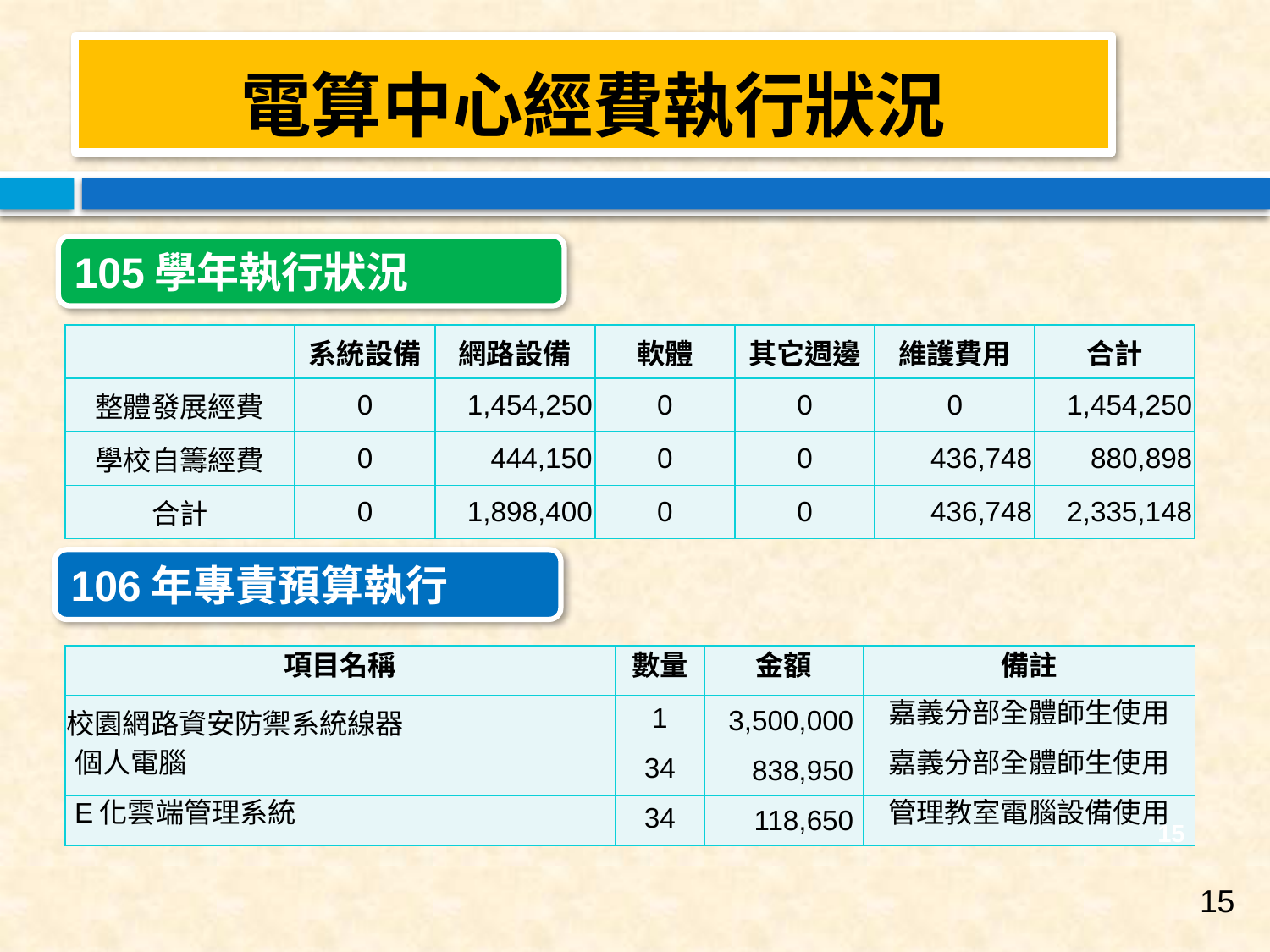

電算中心經費執行狀況
105學年執行狀況
|  | 系統設備 | 網路設備 | 軟體 | 其它週邊 | 維護費用 | 合計 |
| --- | --- | --- | --- | --- | --- | --- |
| 整體發展經費 | 0 | 1,454,250 | 0 | 0 | 0 | 1,454,250 |
| 學校自籌經費 | 0 | 444,150 | 0 | 0 | 436,748 | 880,898 |
| 合計 | 0 | 1,898,400 | 0 | 0 | 436,748 | 2,335,148 |
106年專責預算執行
| 項目名稱 | 數量 | 金額 | 備註 |
| --- | --- | --- | --- |
| 校園網路資安防禦系統線器 | 1 | 3,500,000 | 嘉義分部全體師生使用 |
| 個人電腦 | 34 | 838,950 | 嘉義分部全體師生使用 |
| E化雲端管理系統 | 34 | 118,650 | 管理教室電腦設備使用 |
15
15